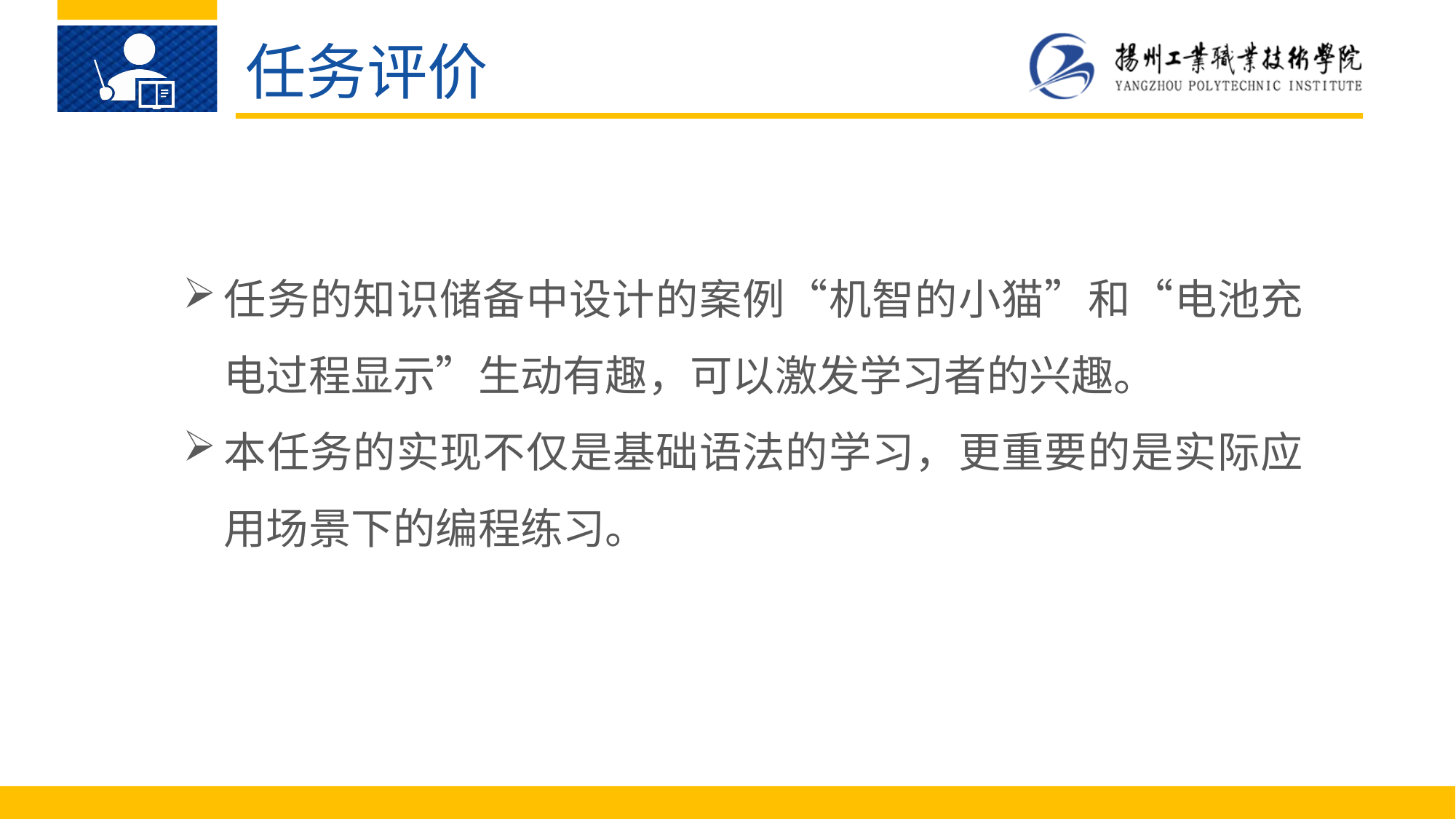

任务评价
任务的知识储备中设计的案例“机智的小猫”和“电池充电过程显示”生动有趣，可以激发学习者的兴趣。
本任务的实现不仅是基础语法的学习，更重要的是实际应用场景下的编程练习。